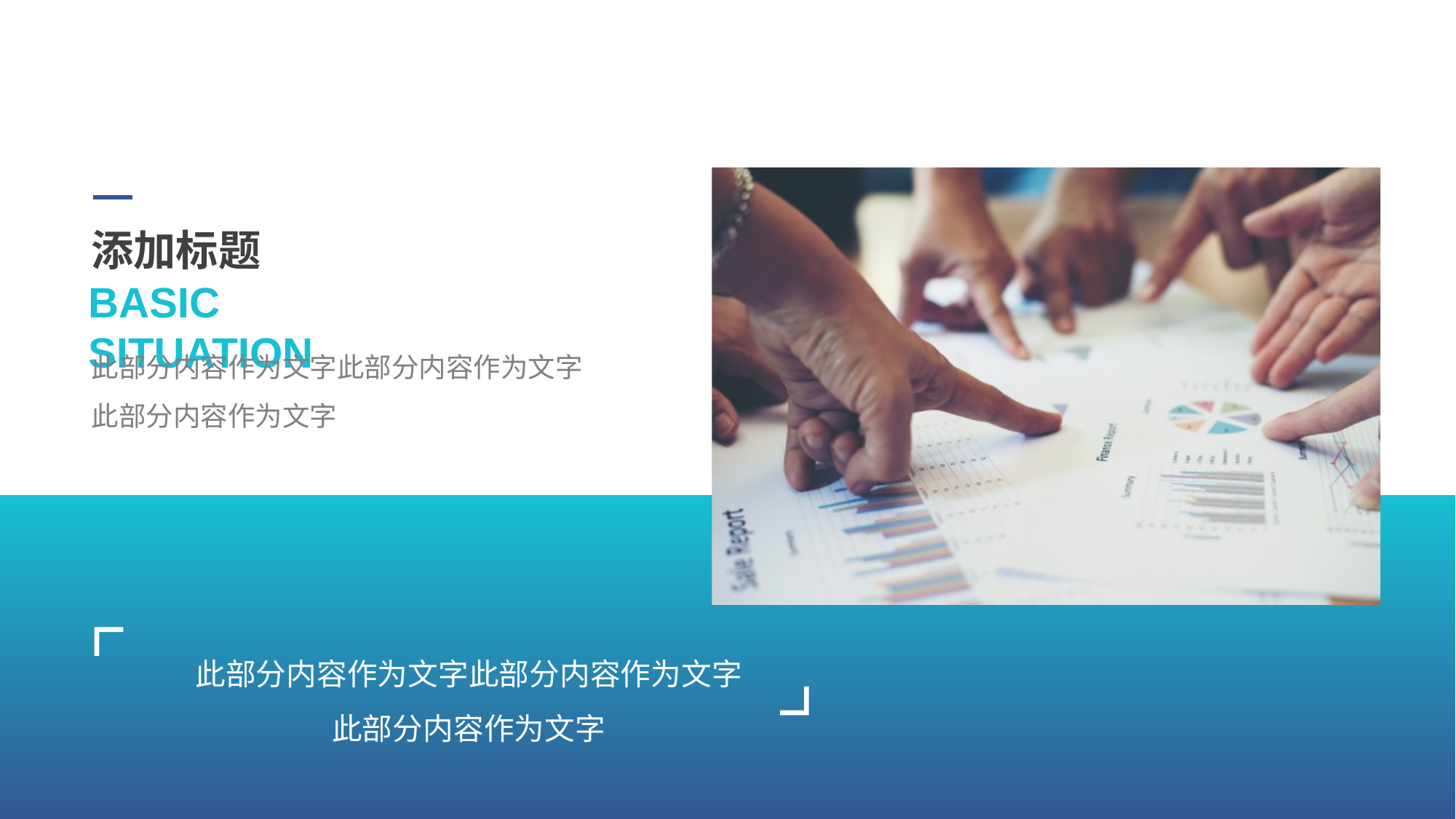

添加标题
BASIC SITUATION
此部分内容作为文字此部分内容作为文字
此部分内容作为文字

此部分内容作为文字此部分内容作为文字
此部分内容作为文字